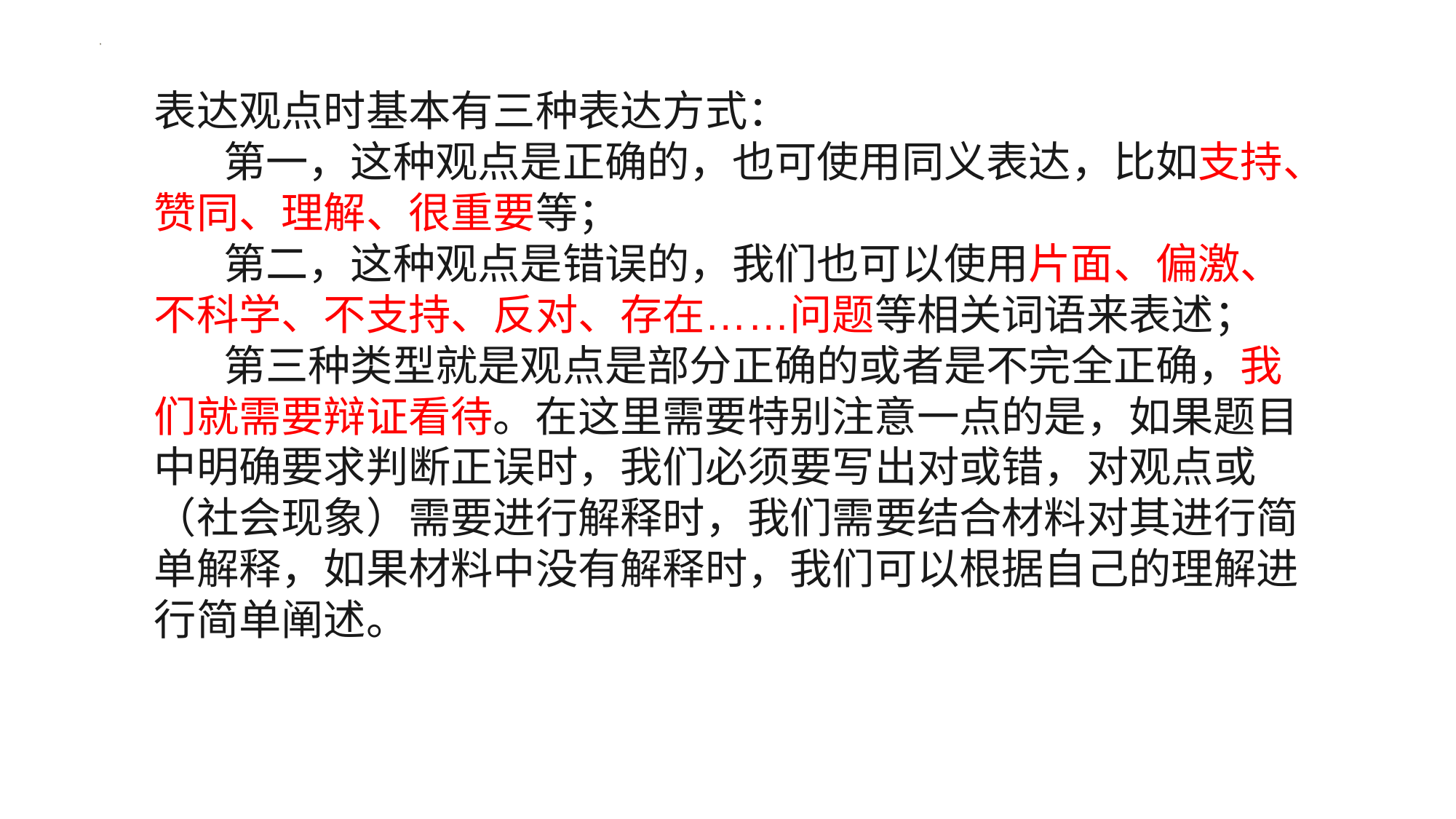

表达观点时基本有三种表达方式：
     第一，这种观点是正确的，也可使用同义表达，比如支持、赞同、理解、很重要等；
     第二，这种观点是错误的，我们也可以使用片面、偏激、不科学、不支持、反对、存在……问题等相关词语来表述；
     第三种类型就是观点是部分正确的或者是不完全正确，我们就需要辩证看待。在这里需要特别注意一点的是，如果题目中明确要求判断正误时，我们必须要写出对或错，对观点或（社会现象）需要进行解释时，我们需要结合材料对其进行简单解释，如果材料中没有解释时，我们可以根据自己的理解进行简单阐述。